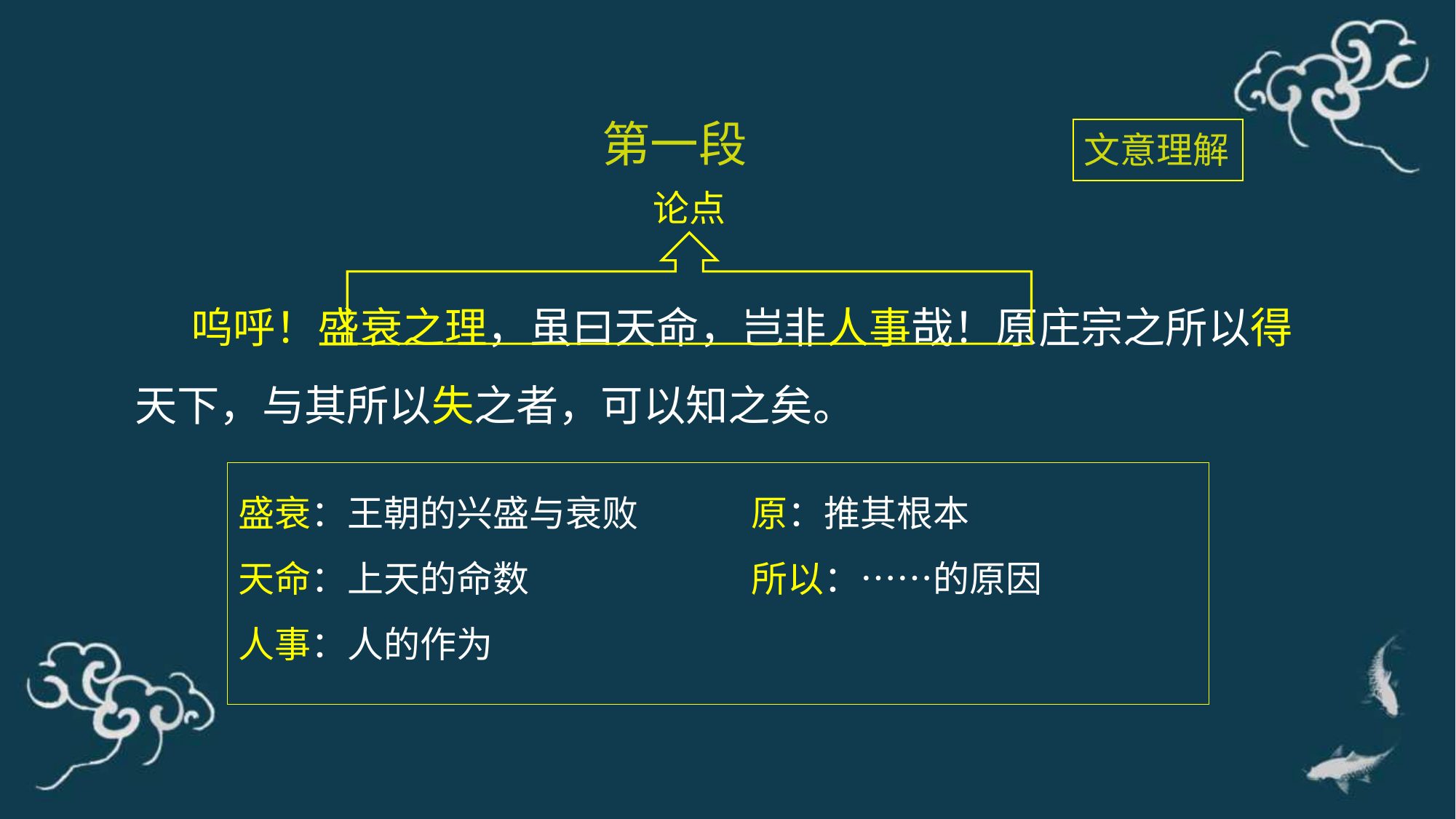

第一段

文意理解
论点

    呜呼！盛衰之理，虽曰天命，岂非人事哉！原庄宗之所以得天下，与其所以失之者，可以知之矣。
盛衰：王朝的兴盛与衰败
天命：上天的命数
人事：人的作为
   原：推其根本
   所以：……的原因